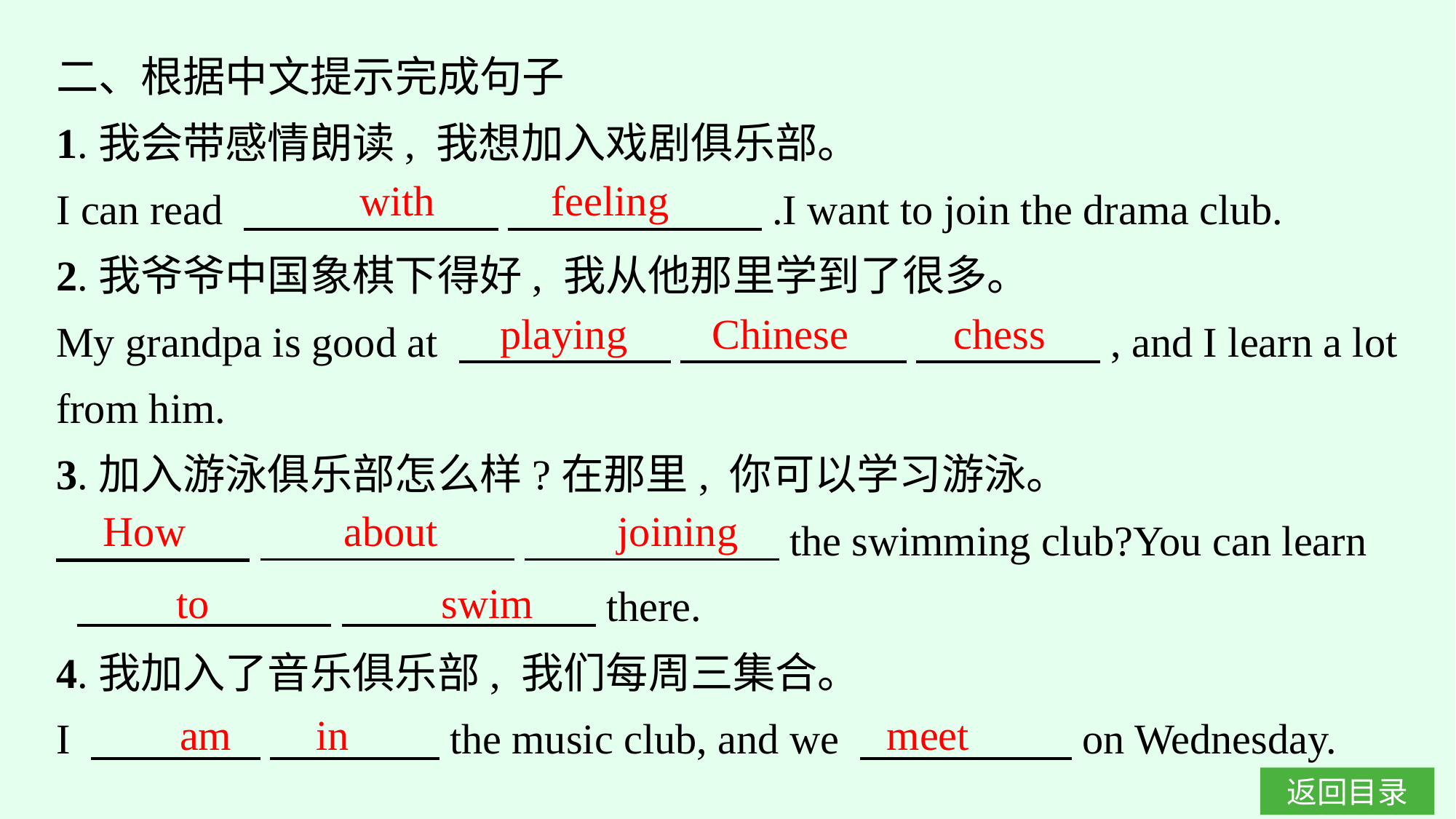

二、根据中文提示完成句子
1.我会带感情朗读, 我想加入戏剧俱乐部。
I can read 　　　　　　 　　　　　　.I want to join the drama club.
2.我爷爷中国象棋下得好, 我从他那里学到了很多。
My grandpa is good at 　　　　　 　　　　                      　, and I learn a lot from him.
3.加入游泳俱乐部怎么样?在那里, 你可以学习游泳。
　　　        　　　　　　 　　　　　　the swimming club?You can learn
 　　　　　　 　　　　　　there.
4.我加入了音乐俱乐部, 我们每周三集合。
I 　　　　 　　　　the music club, and we 　　　　　on Wednesday.
with           feeling
playing        Chinese          chess
How               about                 joining
to                      swim
am        in                                                   meet